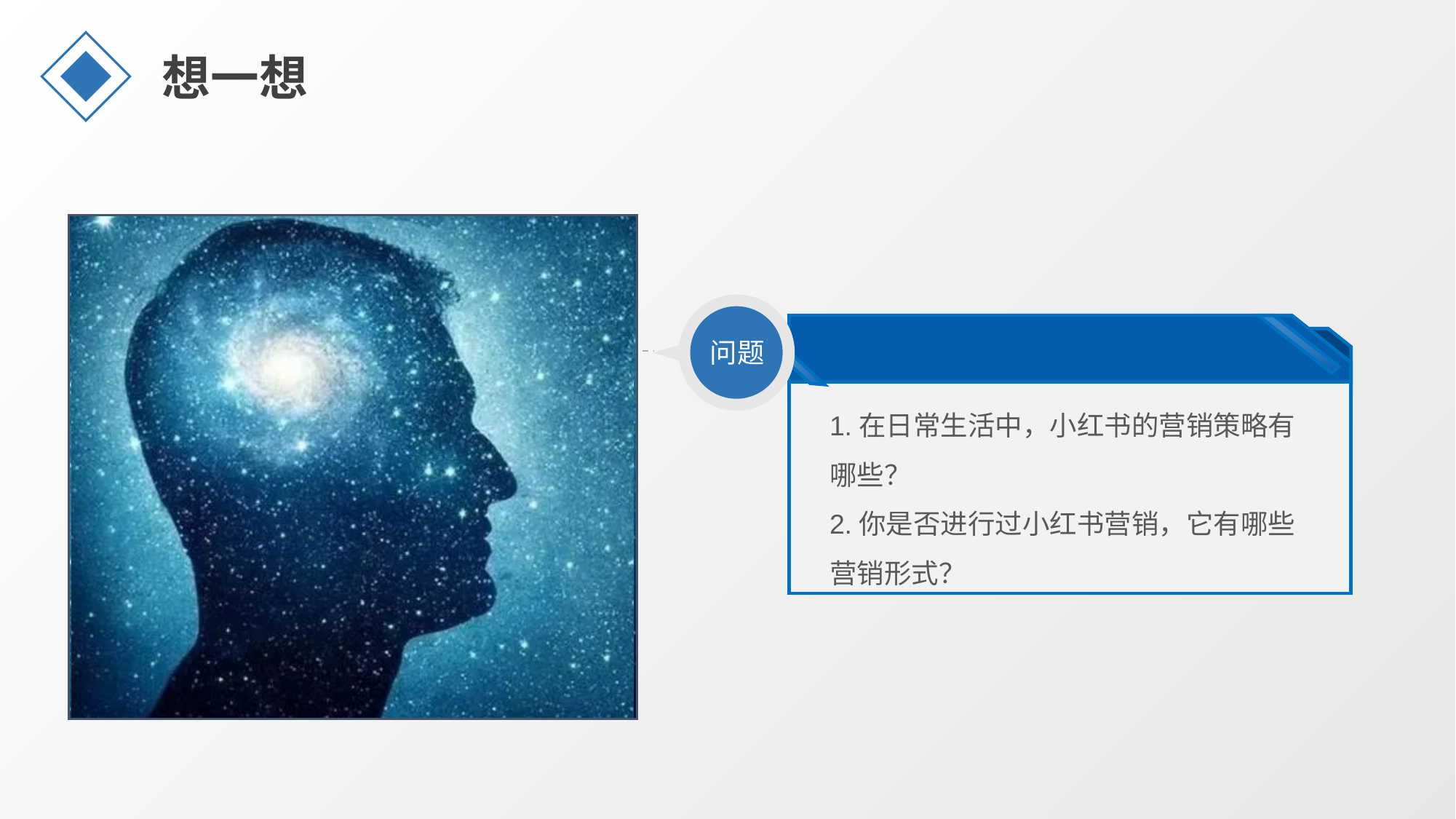

想一想

问题
1.在日常生活中，小红书的营销策略有哪些？
2.你是否进行过小红书营销，它有哪些营销形式？